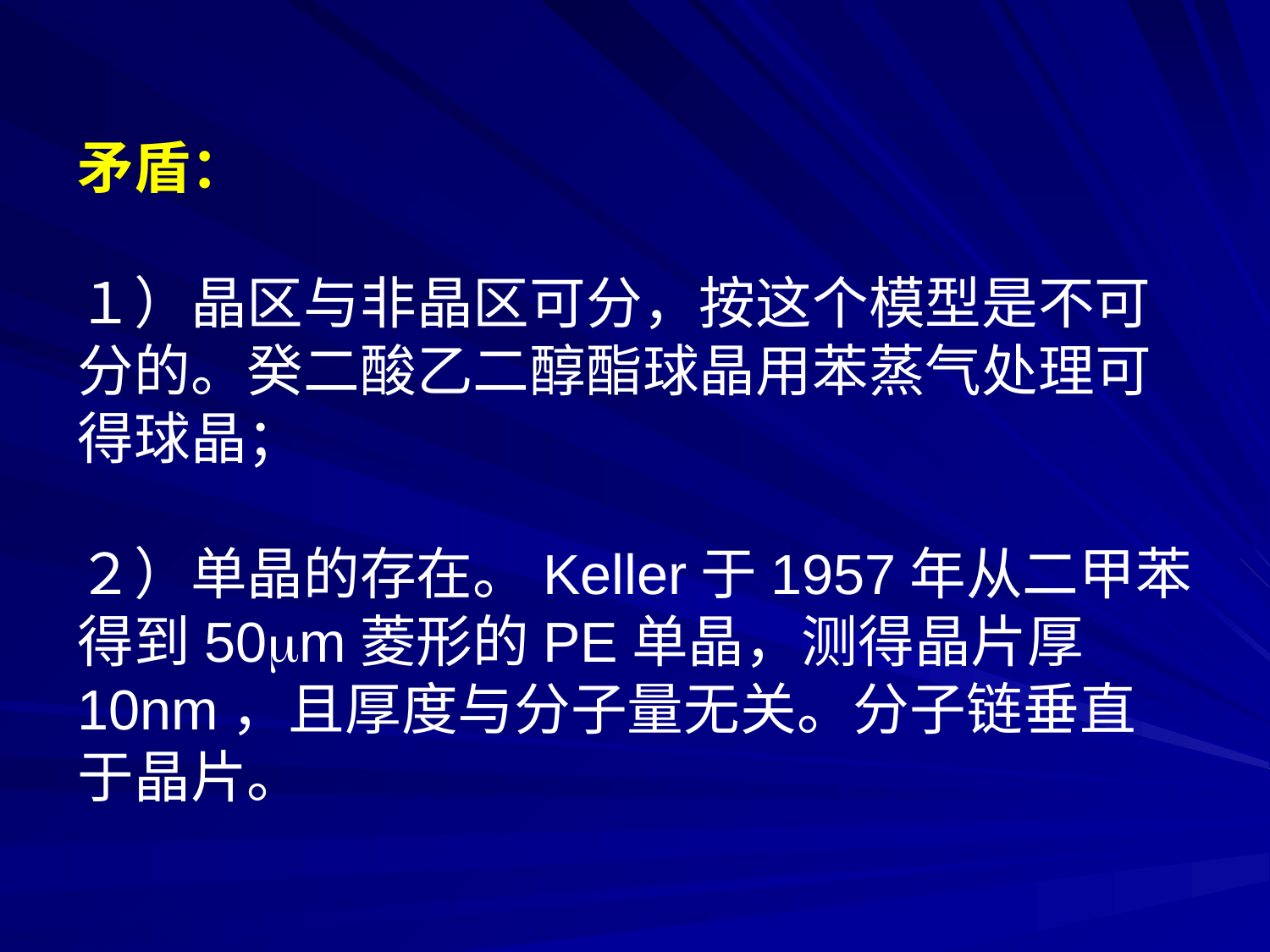

矛盾：

１）晶区与非晶区可分，按这个模型是不可分的。癸二酸乙二醇酯球晶用苯蒸气处理可得球晶；

２）单晶的存在。Keller于1957年从二甲苯得到50μm菱形的PE单晶，测得晶片厚10nm，且厚度与分子量无关。分子链垂直于晶片。